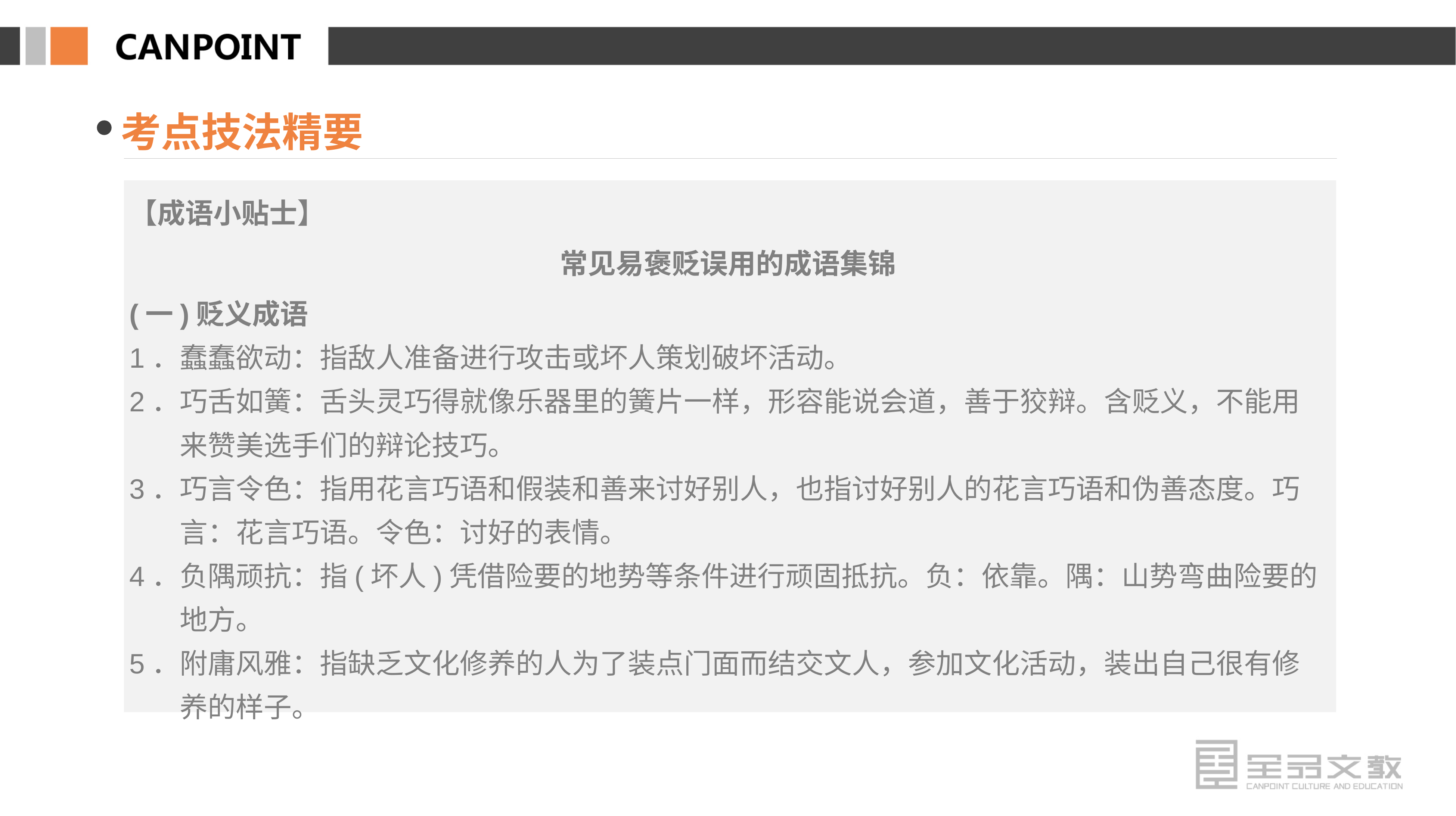

考点技法精要

【成语小贴士】
常见易褒贬误用的成语集锦
(一)贬义成语
1．蠢蠢欲动：指敌人准备进行攻击或坏人策划破坏活动。
2．巧舌如簧：舌头灵巧得就像乐器里的簧片一样，形容能说会道，善于狡辩。含贬义，不能用来赞美选手们的辩论技巧。
3．巧言令色：指用花言巧语和假装和善来讨好别人，也指讨好别人的花言巧语和伪善态度。巧言：花言巧语。令色：讨好的表情。
4．负隅顽抗：指(坏人)凭借险要的地势等条件进行顽固抵抗。负：依靠。隅：山势弯曲险要的地方。
5．附庸风雅：指缺乏文化修养的人为了装点门面而结交文人，参加文化活动，装出自己很有修养的样子。